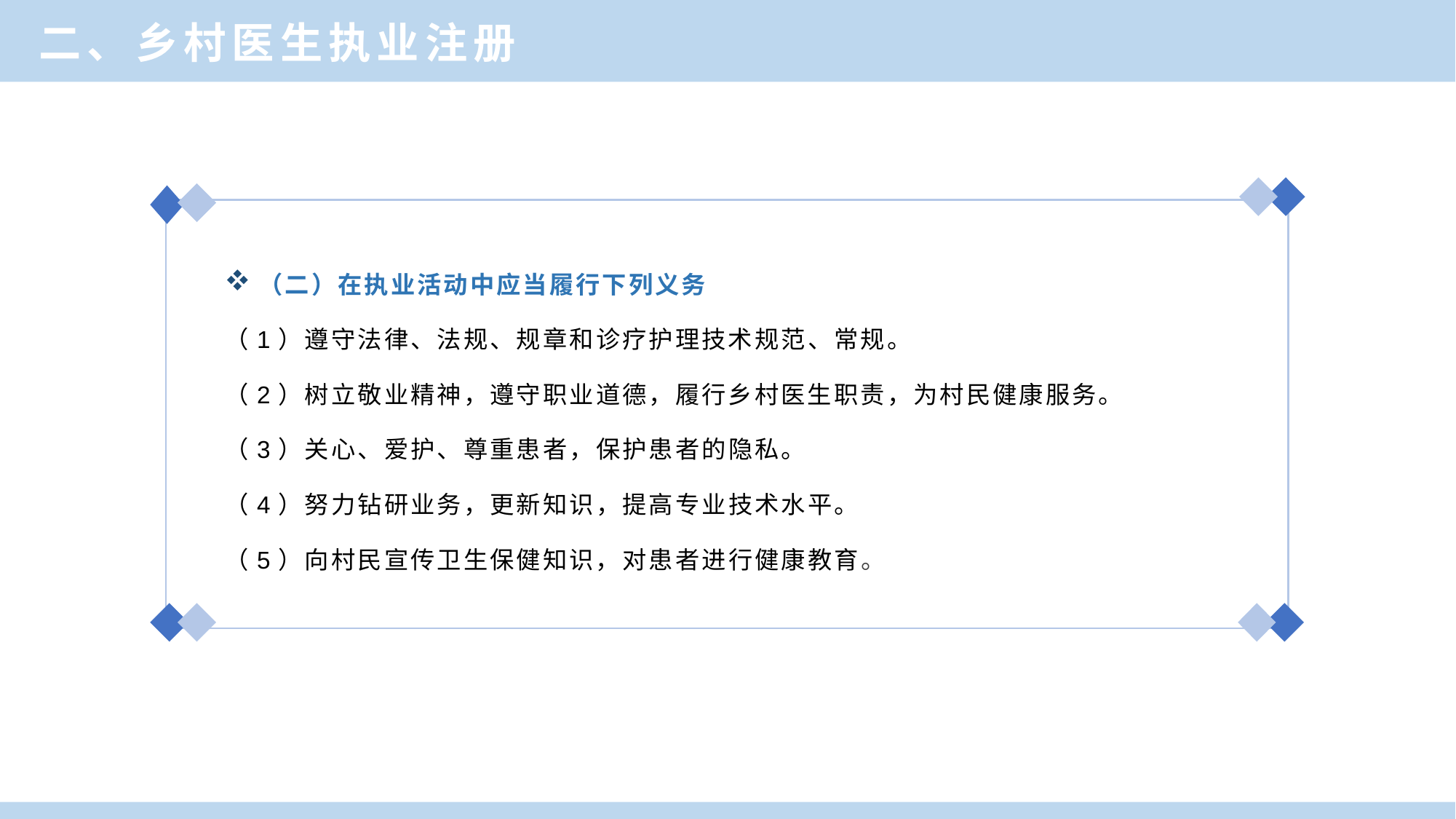

二、乡村医生执业注册

（二）在执业活动中应当履行下列义务
（1）遵守法律、法规、规章和诊疗护理技术规范、常规。
（2）树立敬业精神，遵守职业道德，履行乡村医生职责，为村民健康服务。
（3）关心、爱护、尊重患者，保护患者的隐私。
（4）努力钻研业务，更新知识，提高专业技术水平。
（5）向村民宣传卫生保健知识，对患者进行健康教育。